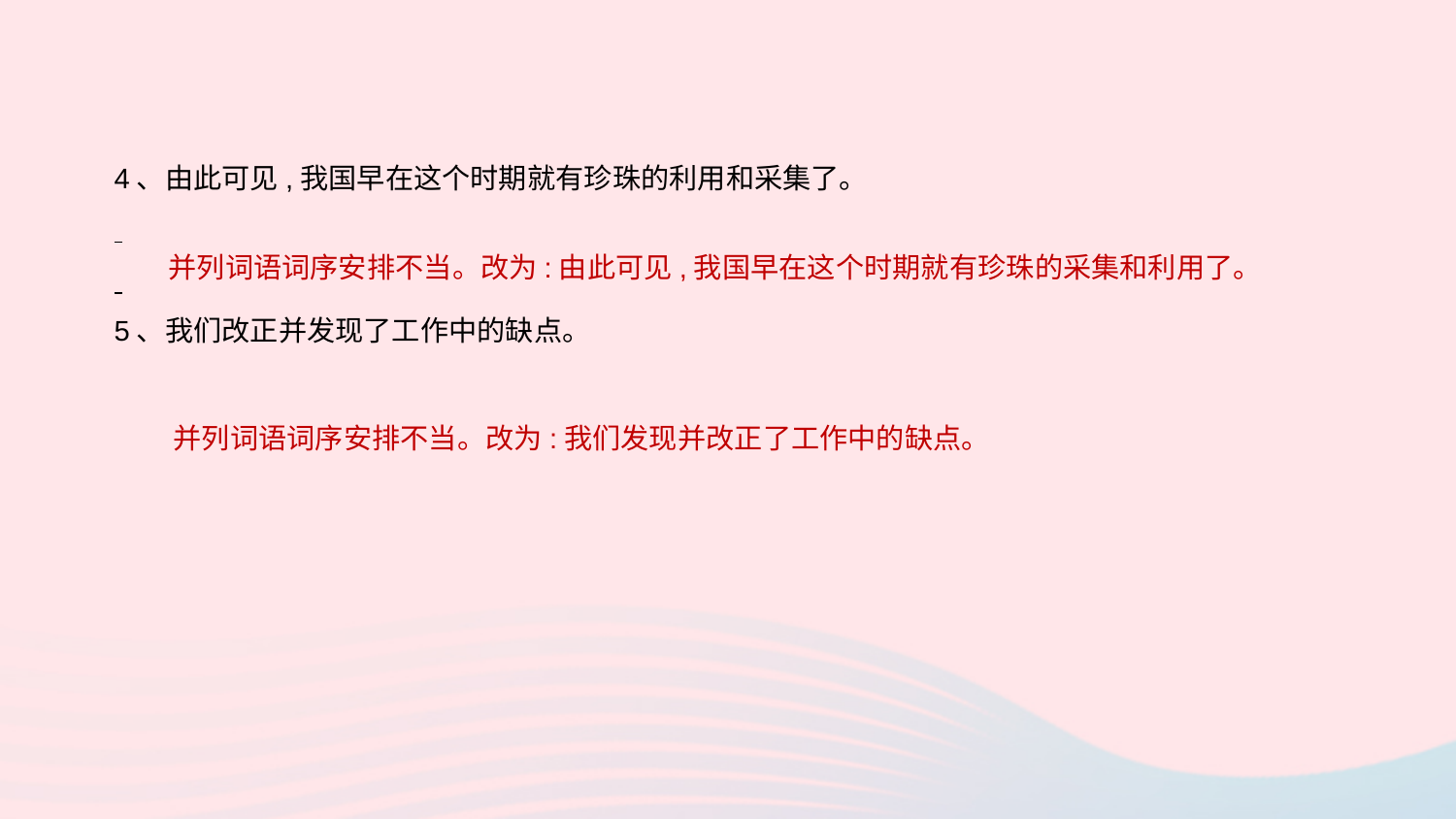

4、由此可见,我国早在这个时期就有珍珠的利用和采集了。

5、我们改正并发现了工作中的缺点。
并列词语词序安排不当。改为:由此可见,我国早在这个时期就有珍珠的采集和利用了。
并列词语词序安排不当。改为:我们发现并改正了工作中的缺点。